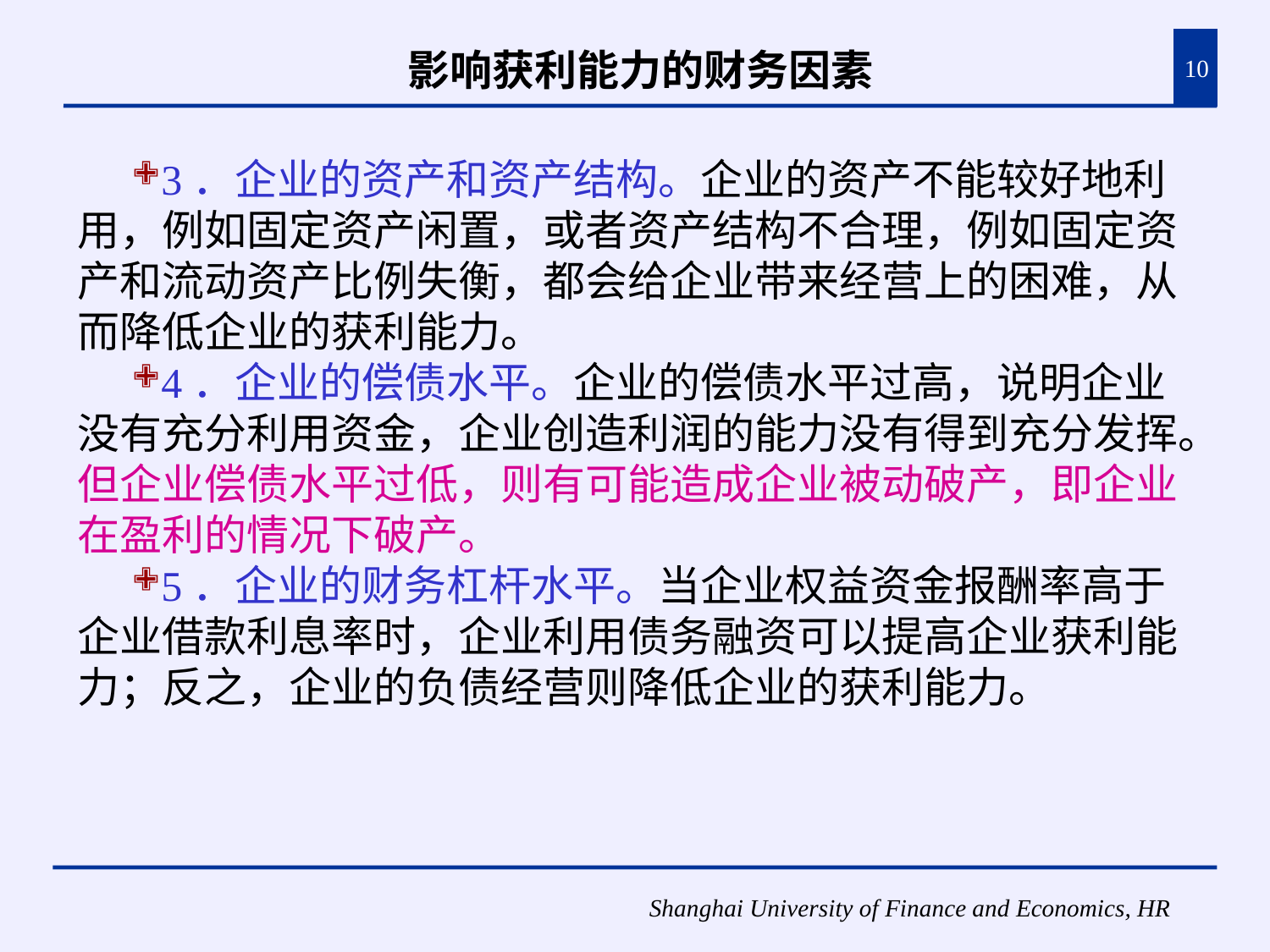

# 影响获利能力的财务因素
10
3．企业的资产和资产结构。企业的资产不能较好地利用，例如固定资产闲置，或者资产结构不合理，例如固定资产和流动资产比例失衡，都会给企业带来经营上的困难，从而降低企业的获利能力。
4．企业的偿债水平。企业的偿债水平过高，说明企业没有充分利用资金，企业创造利润的能力没有得到充分发挥。但企业偿债水平过低，则有可能造成企业被动破产，即企业在盈利的情况下破产。
5．企业的财务杠杆水平。当企业权益资金报酬率高于企业借款利息率时，企业利用债务融资可以提高企业获利能力；反之，企业的负债经营则降低企业的获利能力。